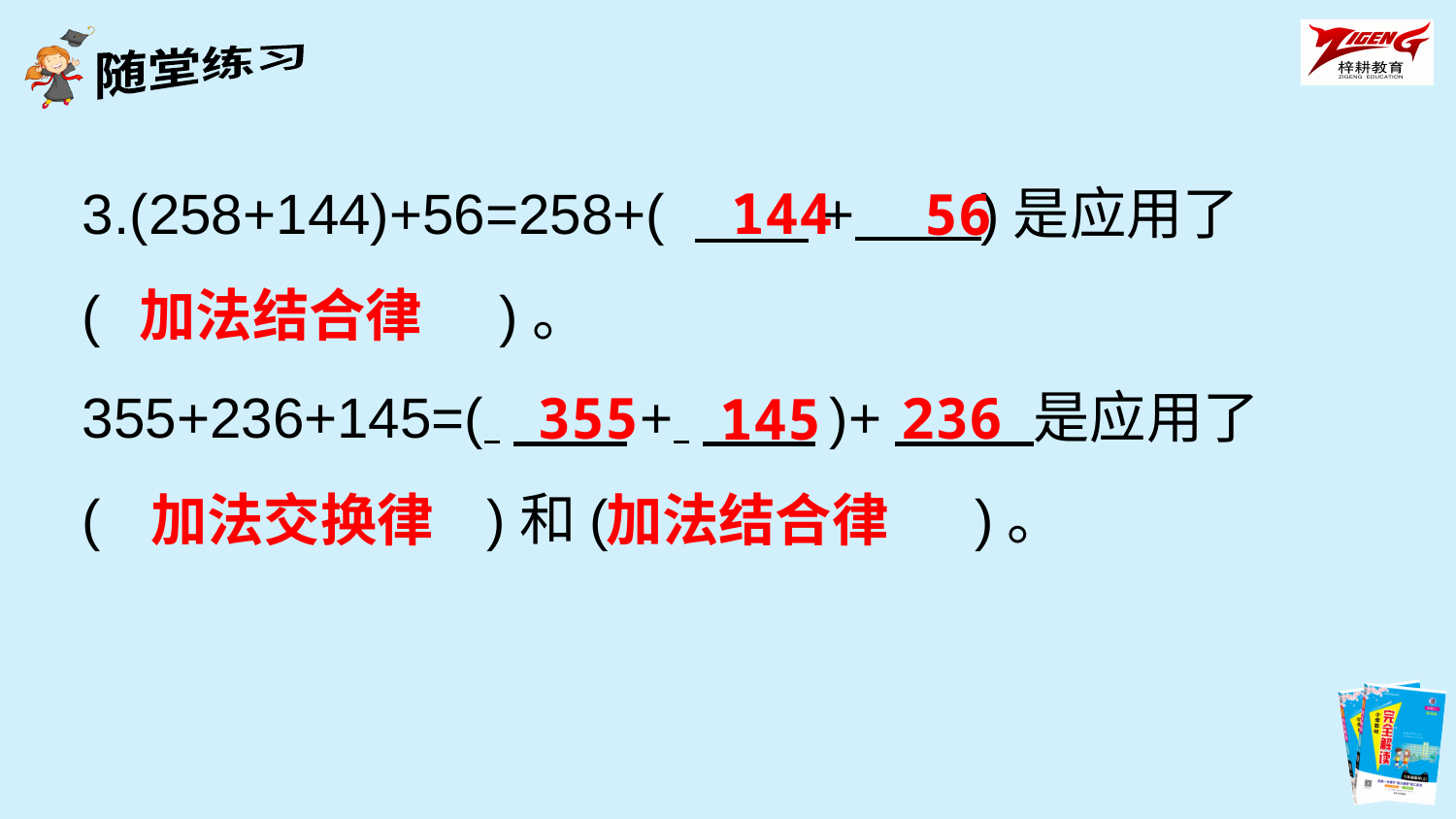

3.(258+144)+56=258+( 　　+        )是应用了
(　　　       　　)。
355+236+145=( 　　+ 　　)+　  　是应用了
(　　　      　　)和(　　　　　　)。
144
56
加法结合律
355
236
145
加法交换律
加法结合律